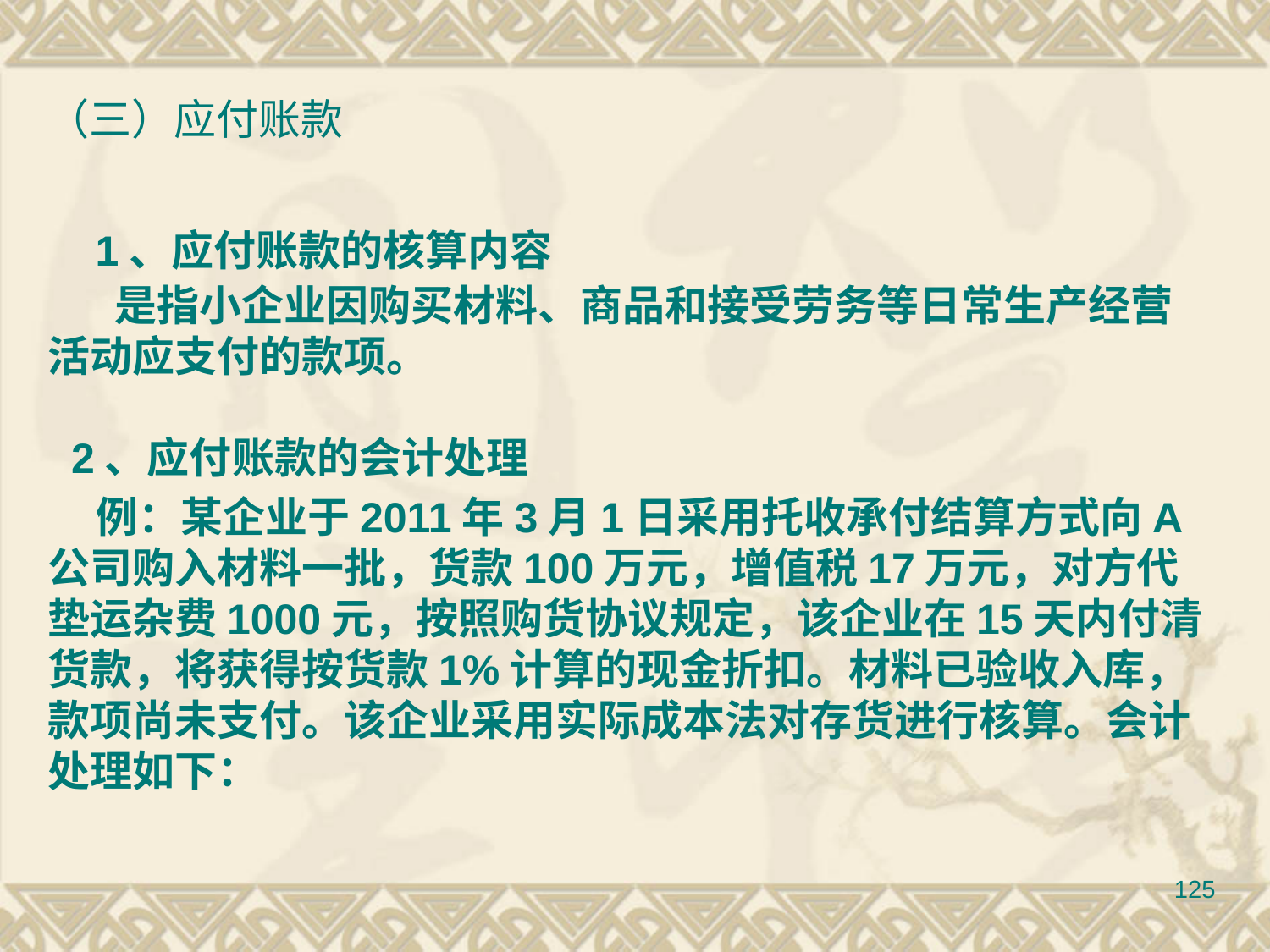

（三）应付账款

    1、应付账款的核算内容
      是指小企业因购买材料、商品和接受劳务等日常生产经营活动应支付的款项。

  2、应付账款的会计处理
    例：某企业于2011年3月1日采用托收承付结算方式向A公司购入材料一批，货款100万元，增值税17万元，对方代垫运杂费1000元，按照购货协议规定，该企业在15天内付清货款，将获得按货款1%计算的现金折扣。材料已验收入库，款项尚未支付。该企业采用实际成本法对存货进行核算。会计处理如下：

125